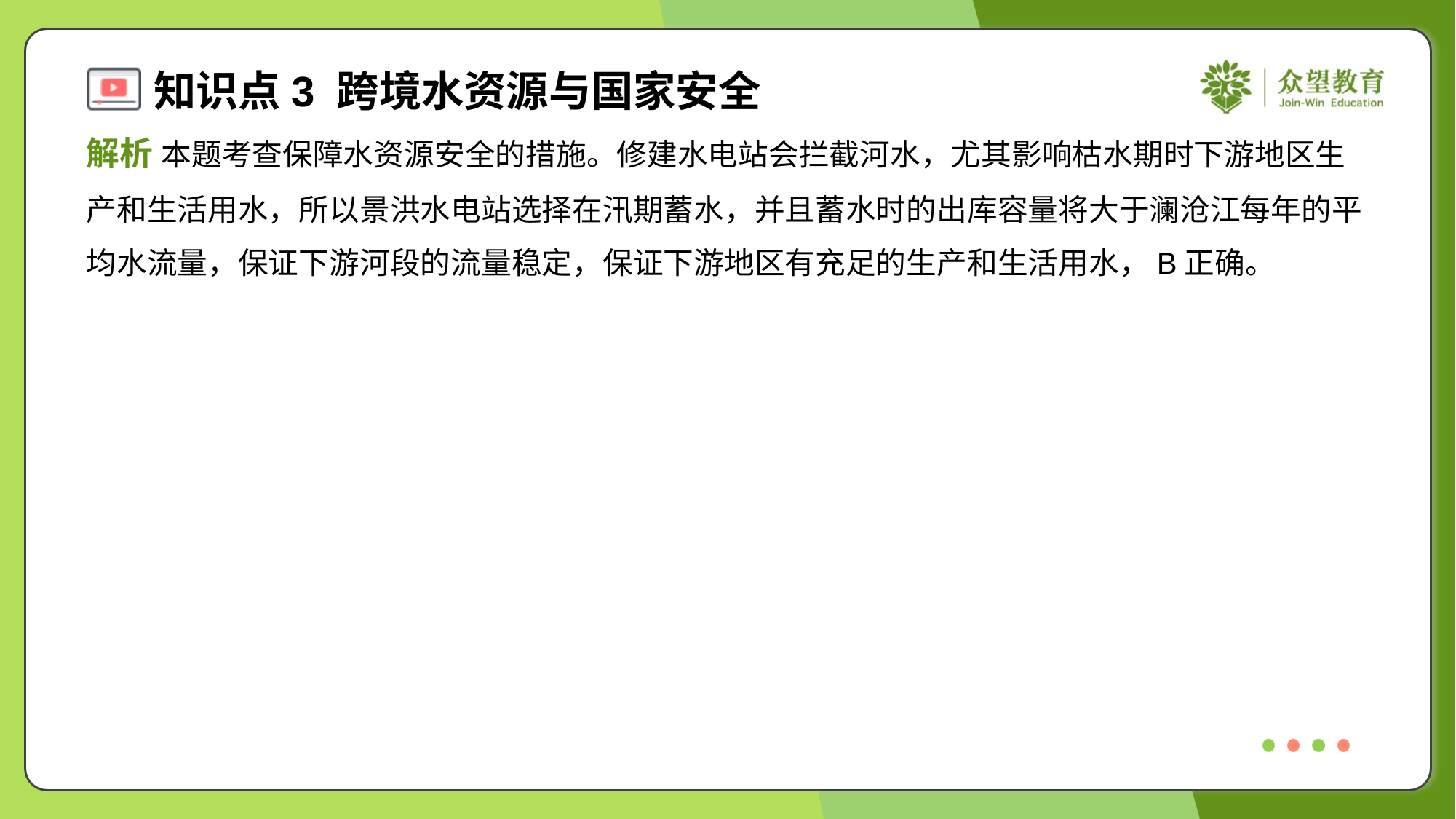

解析 本题考查保障水资源安全的措施。修建水电站会拦截河水，尤其影响枯水期时下游地区生
产和生活用水，所以景洪水电站选择在汛期蓄水，并且蓄水时的出库容量将大于澜沧江每年的平
均水流量，保证下游河段的流量稳定，保证下游地区有充足的生产和生活用水，B正确。